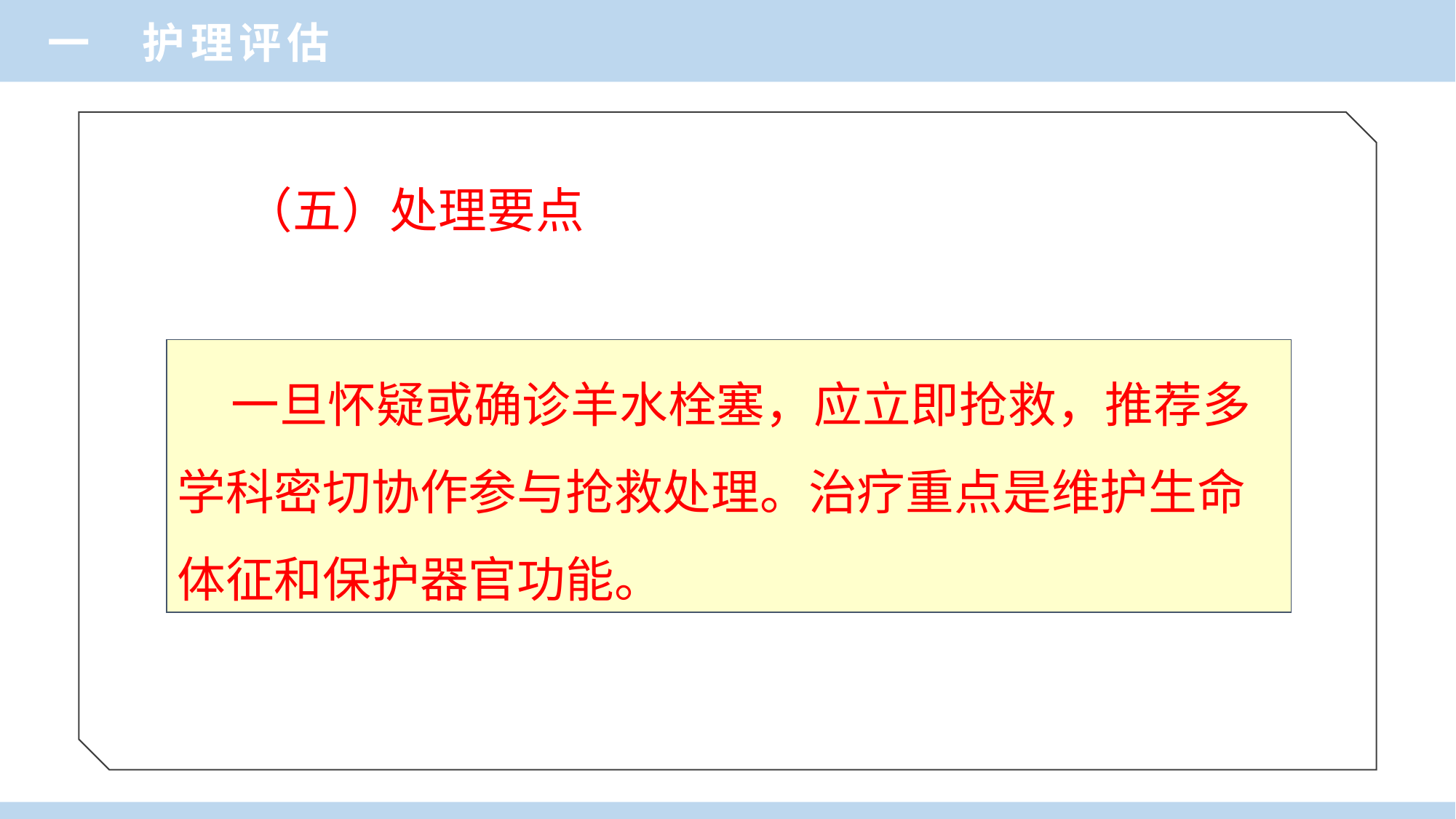

一   护理评估

（五）处理要点
    一旦怀疑或确诊羊水栓塞，应立即抢救，推荐多学科密切协作参与抢救处理。治疗重点是维护生命体征和保护器官功能。